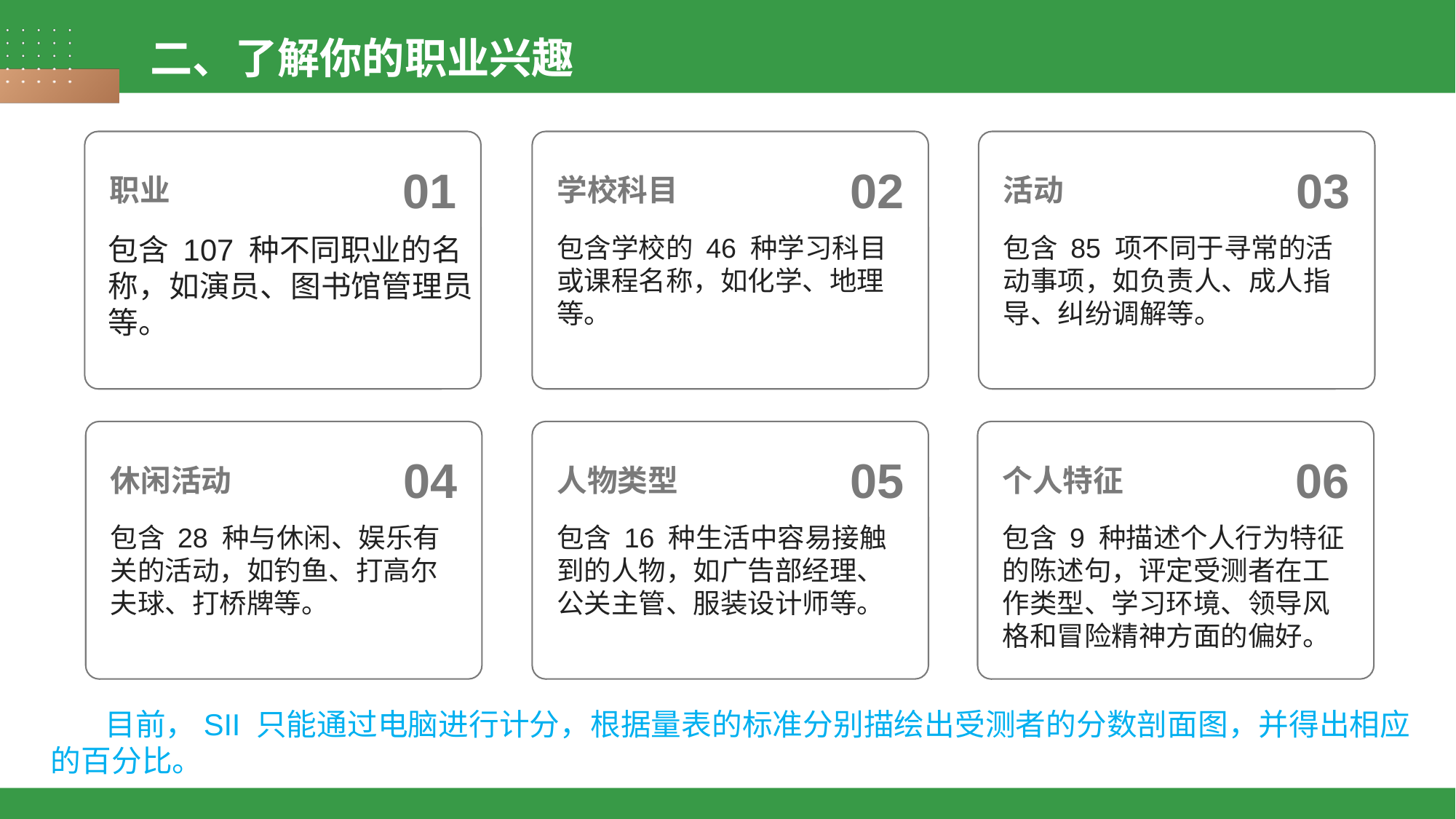

二、了解你的职业兴趣

职业
01
学校科目
02
活动
03
包含学校的 46 种学习科目或课程名称，如化学、地理等。
包含 85 项不同于寻常的活动事项，如负责人、成人指导、纠纷调解等。
包含 107 种不同职业的名称，如演员、图书馆管理员等。

休闲活动
04
人物类型
05
个人特征
06
包含 28 种与休闲、娱乐有关的活动，如钓鱼、打高尔夫球、打桥牌等。
包含 16 种生活中容易接触到的人物，如广告部经理、公关主管、服装设计师等。
包含 9 种描述个人行为特征的陈述句，评定受测者在工作类型、学习环境、领导风格和冒险精神方面的偏好。
       目前，SII 只能通过电脑进行计分，根据量表的标准分别描绘出受测者的分数剖面图，并得出相应的百分比。